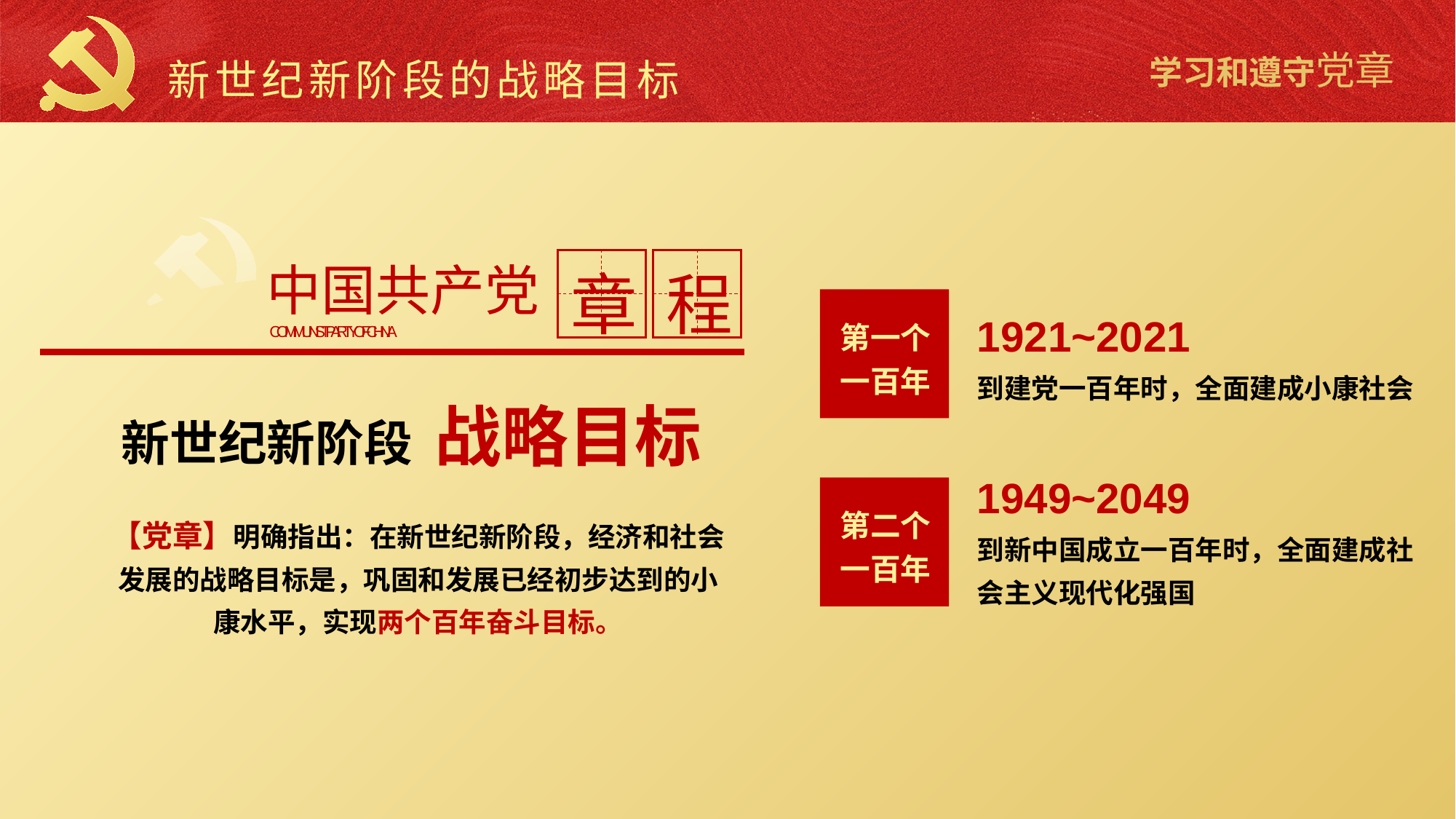

新世纪新阶段的战略目标

中国共产党
章

程

COMMUNIST PARTY OF CHINA

第一个一百年
1921~2021
到建党一百年时，全面建成小康社会
新世纪新阶段  战略目标
1949~2049
到新中国成立一百年时，全面建成社会主义现代化强国

第二个一百年
【党章】明确指出：在新世纪新阶段，经济和社会发展的战略目标是，巩固和发展已经初步达到的小康水平，实现两个百年奋斗目标。